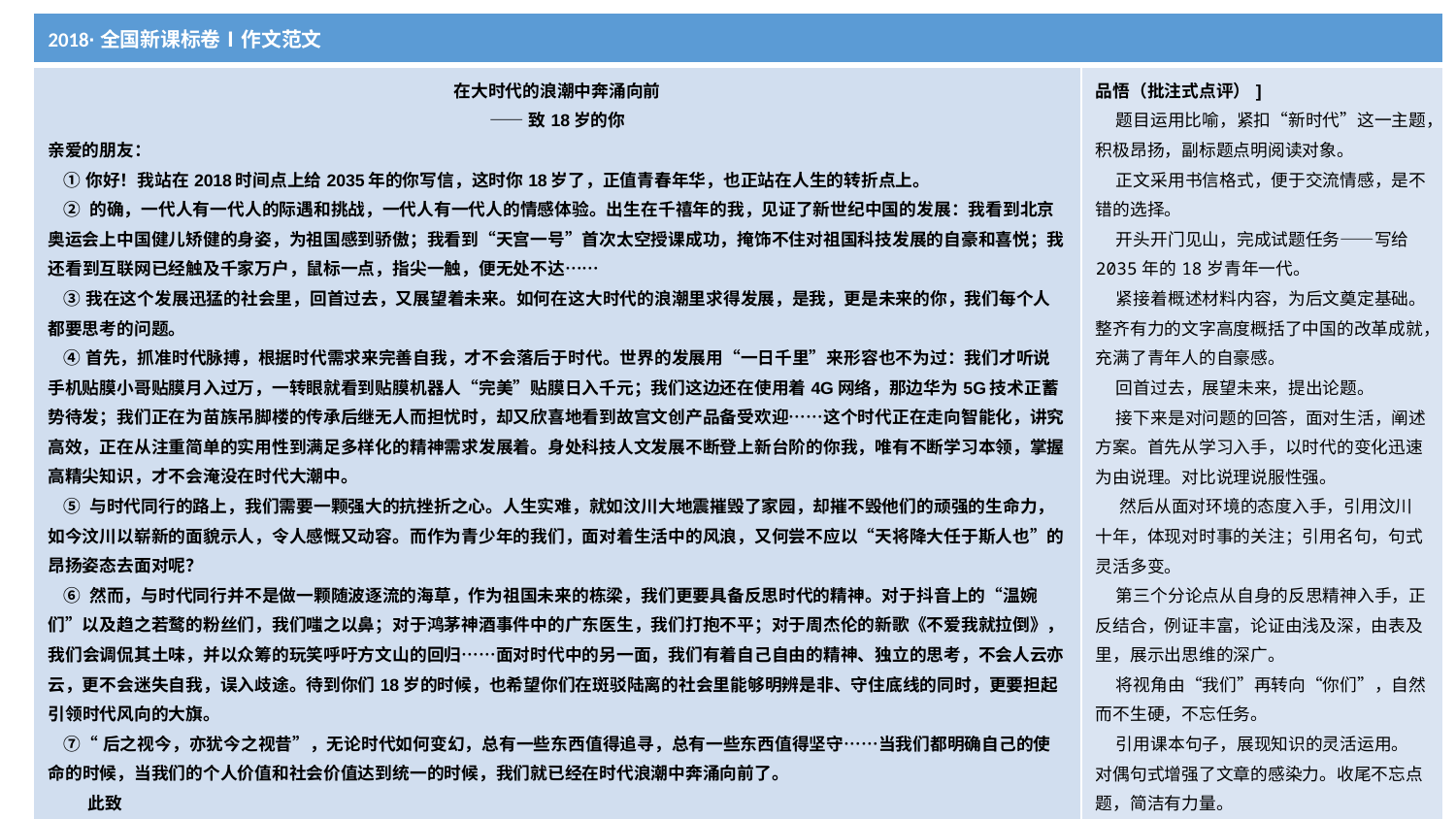

| 2018·全国新课标卷Ⅰ作文范文 |  |
| --- | --- |
| 在大时代的浪潮中奔涌向前 ——致18岁的你 亲爱的朋友： ①你好！我站在2018时间点上给2035年的你写信，这时你18岁了，正值青春年华，也正站在人生的转折点上。 ② 的确，一代人有一代人的际遇和挑战，一代人有一代人的情感体验。出生在千禧年的我，见证了新世纪中国的发展：我看到北京奥运会上中国健儿矫健的身姿，为祖国感到骄傲；我看到“天宫一号”首次太空授课成功，掩饰不住对祖国科技发展的自豪和喜悦；我还看到互联网已经触及千家万户，鼠标一点，指尖一触，便无处不达…… ③我在这个发展迅猛的社会里，回首过去，又展望着未来。如何在这大时代的浪潮里求得发展，是我，更是未来的你，我们每个人都要思考的问题。 ④首先，抓准时代脉搏，根据时代需求来完善自我，才不会落后于时代。世界的发展用“一日千里”来形容也不为过：我们才听说手机贴膜小哥贴膜月入过万，一转眼就看到贴膜机器人“完美”贴膜日入千元；我们这边还在使用着4G网络，那边华为5G技术正蓄势待发；我们正在为苗族吊脚楼的传承后继无人而担忧时，却又欣喜地看到故宫文创产品备受欢迎……这个时代正在走向智能化，讲究高效，正在从注重简单的实用性到满足多样化的精神需求发展着。身处科技人文发展不断登上新台阶的你我，唯有不断学习本领，掌握高精尖知识，才不会淹没在时代大潮中。 ⑤ 与时代同行的路上，我们需要一颗强大的抗挫折之心。人生实难，就如汶川大地震摧毁了家园，却摧不毁他们的顽强的生命力，如今汶川以崭新的面貌示人，令人感慨又动容。而作为青少年的我们，面对着生活中的风浪，又何尝不应以“天将降大任于斯人也”的昂扬姿态去面对呢？ ⑥ 然而，与时代同行并不是做一颗随波逐流的海草，作为祖国未来的栋梁，我们更要具备反思时代的精神。对于抖音上的“温婉们”以及趋之若鹜的粉丝们，我们嗤之以鼻；对于鸿茅神酒事件中的广东医生，我们打抱不平；对于周杰伦的新歌《不爱我就拉倒》，我们会调侃其土味，并以众筹的玩笑呼吁方文山的回归……面对时代中的另一面，我们有着自己自由的精神、独立的思考，不会人云亦云，更不会迷失自我，误入歧途。待到你们18岁的时候，也希望你们在斑驳陆离的社会里能够明辨是非、守住底线的同时，更要担起引领时代风向的大旗。 ⑦“后之视今，亦犹今之视昔”，无论时代如何变幻，总有一些东西值得追寻，总有一些东西值得坚守……当我们都明确自己的使命的时候，当我们的个人价值和社会价值达到统一的时候，我们就已经在时代浪潮中奔涌向前了。 此致 敬礼！ 来自于2018年的大哥哥 2018年6月7日 | 品悟（批注式点评）]  题目运用比喻，紧扣“新时代”这一主题，积极昂扬，副标题点明阅读对象。 正文采用书信格式，便于交流情感，是不错的选择。 开头开门见山，完成试题任务——写给2035年的18岁青年一代。 紧接着概述材料内容，为后文奠定基础。整齐有力的文字高度概括了中国的改革成就，充满了青年人的自豪感。 回首过去，展望未来，提出论题。 接下来是对问题的回答，面对生活，阐述方案。首先从学习入手，以时代的变化迅速为由说理。对比说理说服性强。   然后从面对环境的态度入手，引用汶川十年，体现对时事的关注；引用名句，句式灵活多变。  第三个分论点从自身的反思精神入手，正反结合，例证丰富，论证由浅及深，由表及里，展示出思维的深广。 将视角由“我们”再转向“你们”，自然而不生硬，不忘任务。   引用课本句子，展现知识的灵活运用。 对偶句式增强了文章的感染力。收尾不忘点题，简洁有力量。 |